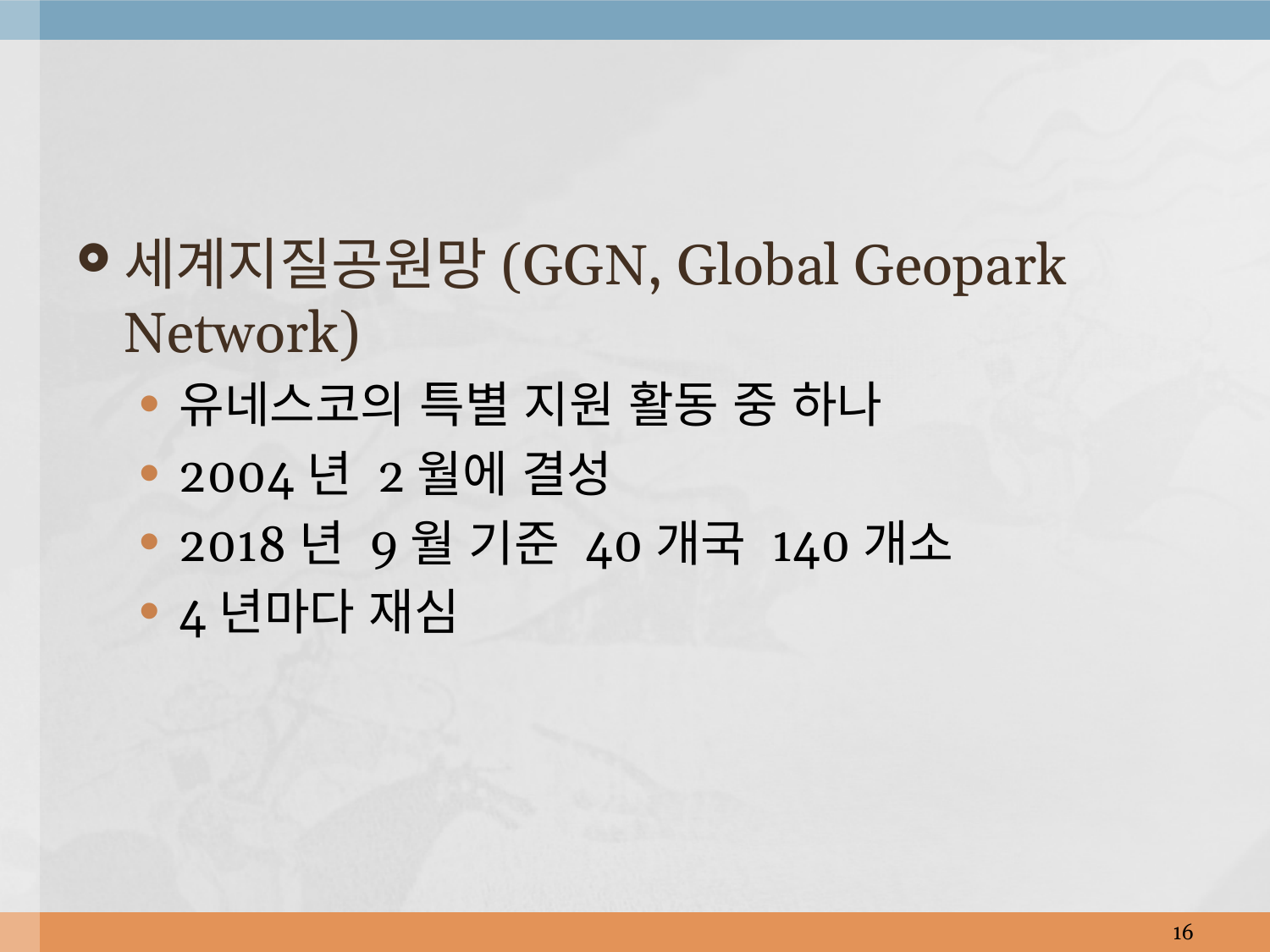

세계지질공원망(GGN, Global Geopark Network)
유네스코의 특별 지원 활동 중 하나
2004년 2월에 결성
2018년 9월 기준 40개국 140개소
4년마다 재심
16